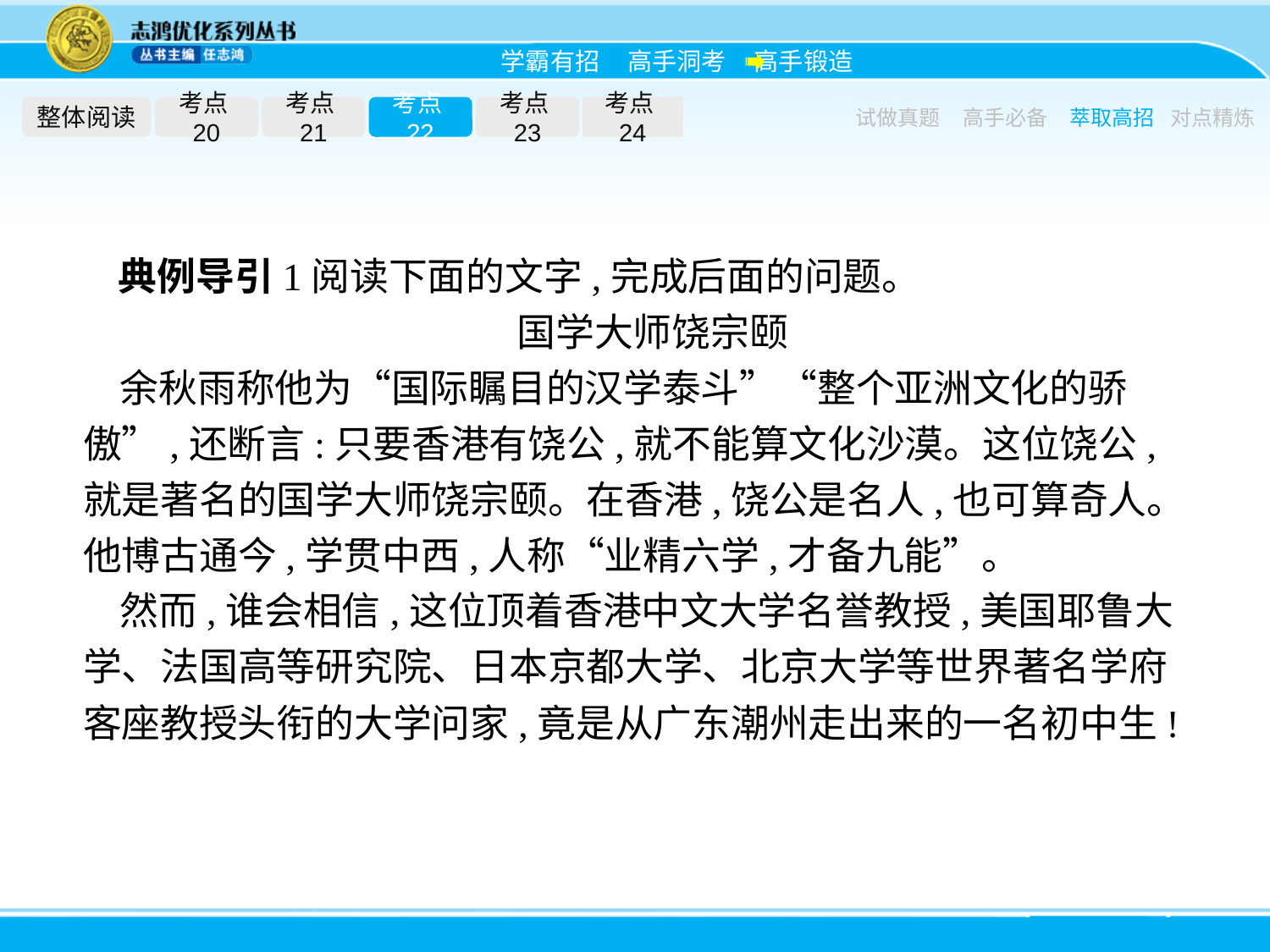

整体阅读
考点20
考点21
考点22
考点23
考点24
试做真题
高手必备
萃取高招
对点精炼
典例导引1阅读下面的文字,完成后面的问题。
国学大师饶宗颐
余秋雨称他为“国际瞩目的汉学泰斗”“整个亚洲文化的骄傲”,还断言:只要香港有饶公,就不能算文化沙漠。这位饶公,就是著名的国学大师饶宗颐。在香港,饶公是名人,也可算奇人。他博古通今,学贯中西,人称“业精六学,才备九能”。
然而,谁会相信,这位顶着香港中文大学名誉教授,美国耶鲁大学、法国高等研究院、日本京都大学、北京大学等世界著名学府客座教授头衔的大学问家,竟是从广东潮州走出来的一名初中生!